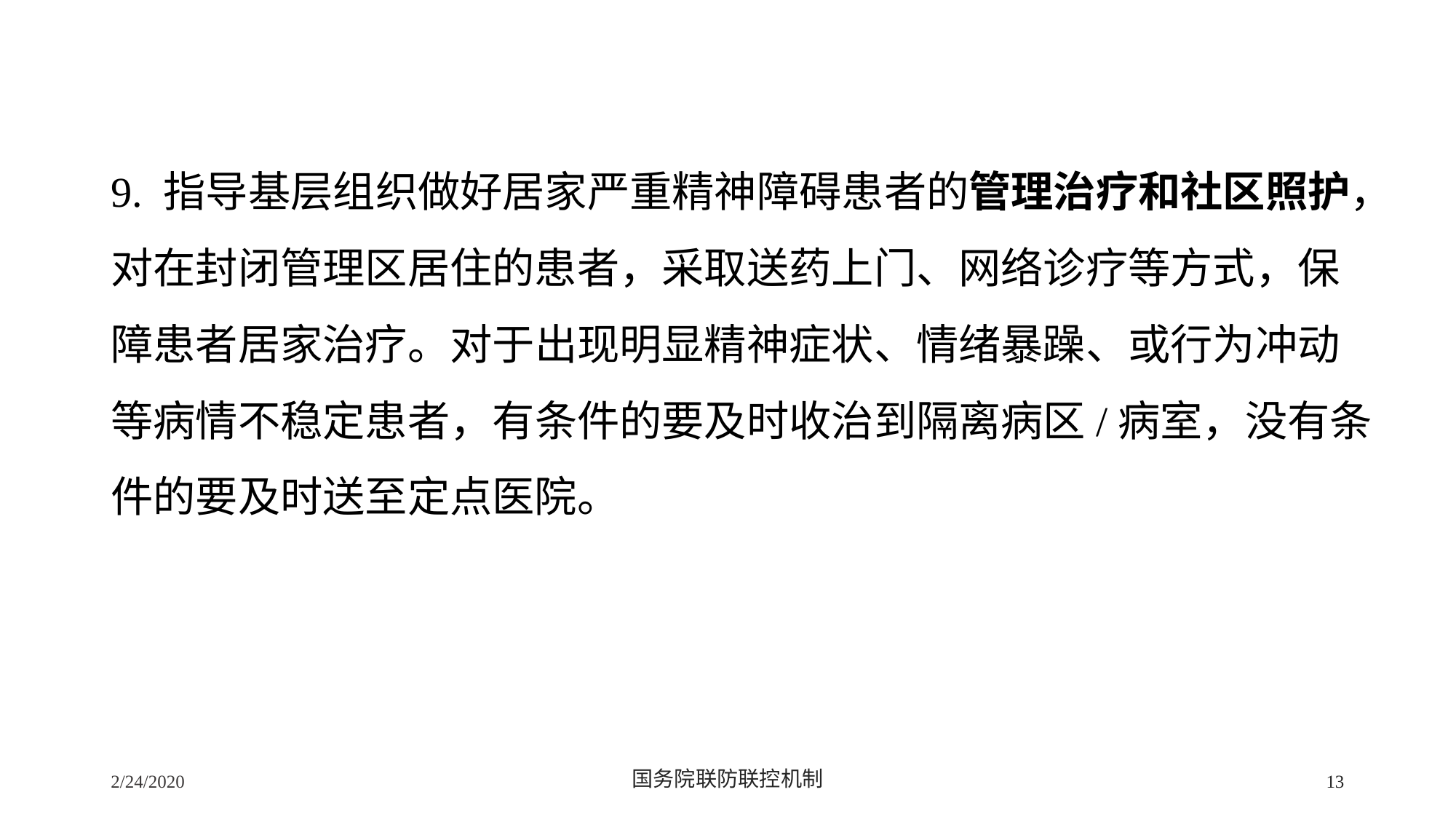

9. 指导基层组织做好居家严重精神障碍患者的管理治疗和社区照护，对在封闭管理区居住的患者，采取送药上门、网络诊疗等方式，保障患者居家治疗。对于出现明显精神症状、情绪暴躁、或行为冲动等病情不稳定患者，有条件的要及时收治到隔离病区/病室，没有条件的要及时送至定点医院。

2/24/2020
国务院联防联控机制
13